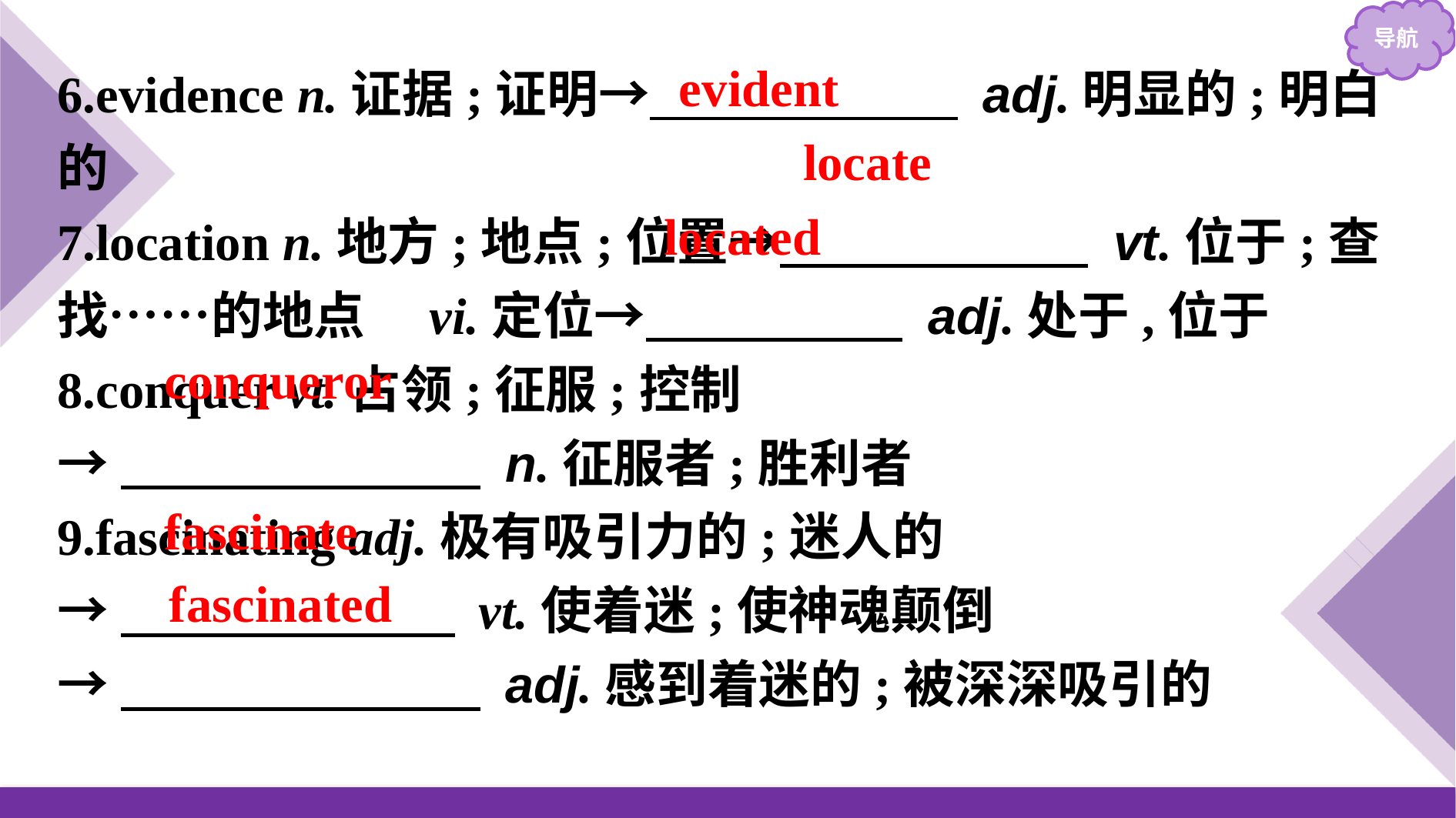

6.evidence n.证据;证明→　　　　　　 adj.明显的;明白的
7.location n.地方;地点;位置→　　　　　　 vt.位于;查找……的地点　vi.定位→　　　　　 adj.处于,位于
8.conquer vt.占领;征服;控制
→　　　　　　　 n.征服者;胜利者
9.fascinating adj.极有吸引力的;迷人的
→　　　　　　  vt.使着迷;使神魂颠倒
→　　　　　　　 adj.感到着迷的;被深深吸引的
evident
locate
located
conqueror
fascinate
fascinated